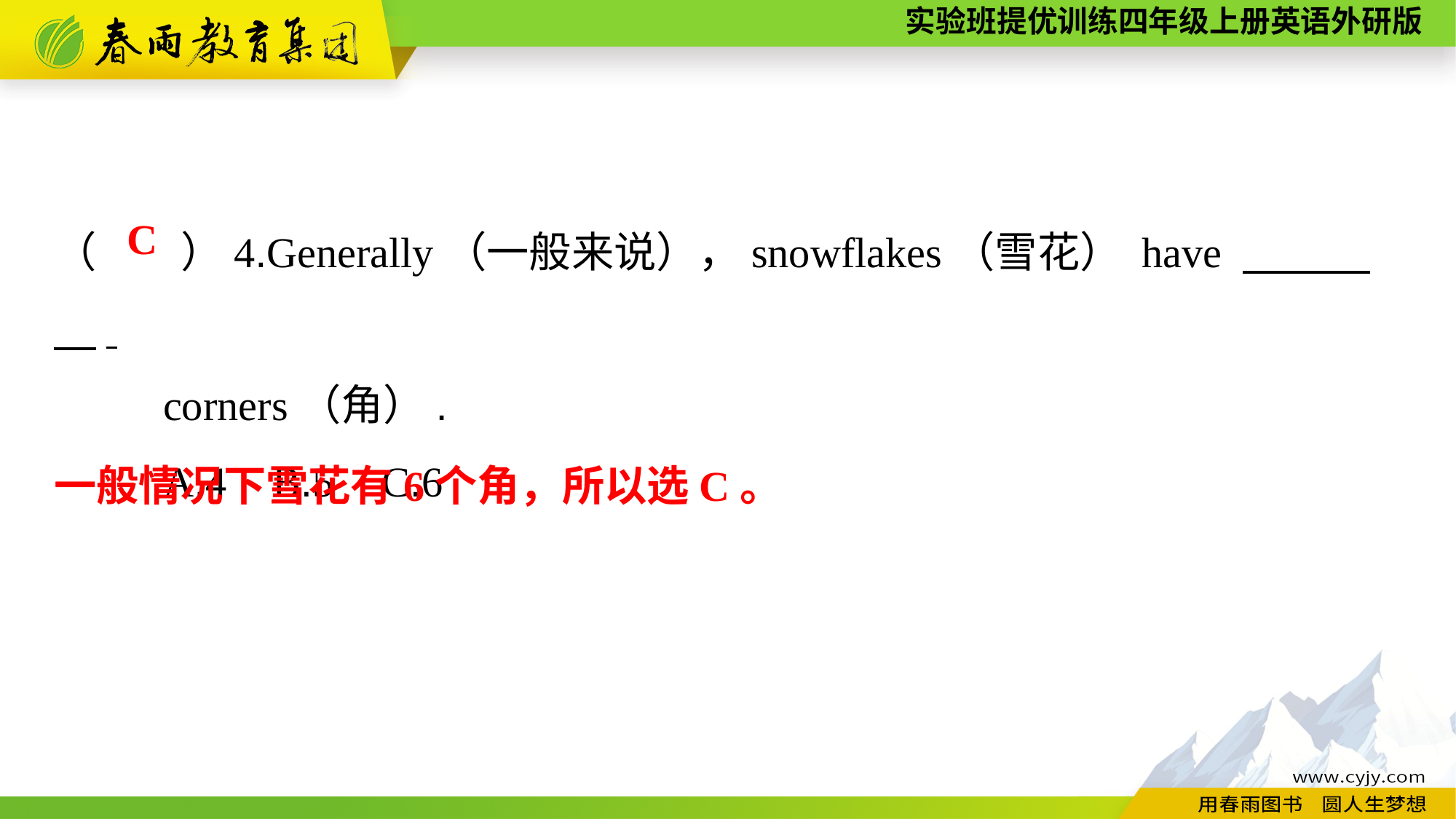

（　　）4.Generally（一般来说），snowflakes（雪花） have 　          　.
	corners（角）.
	A.4	B.5	C.6
C
一般情况下雪花有6个角，所以选C。